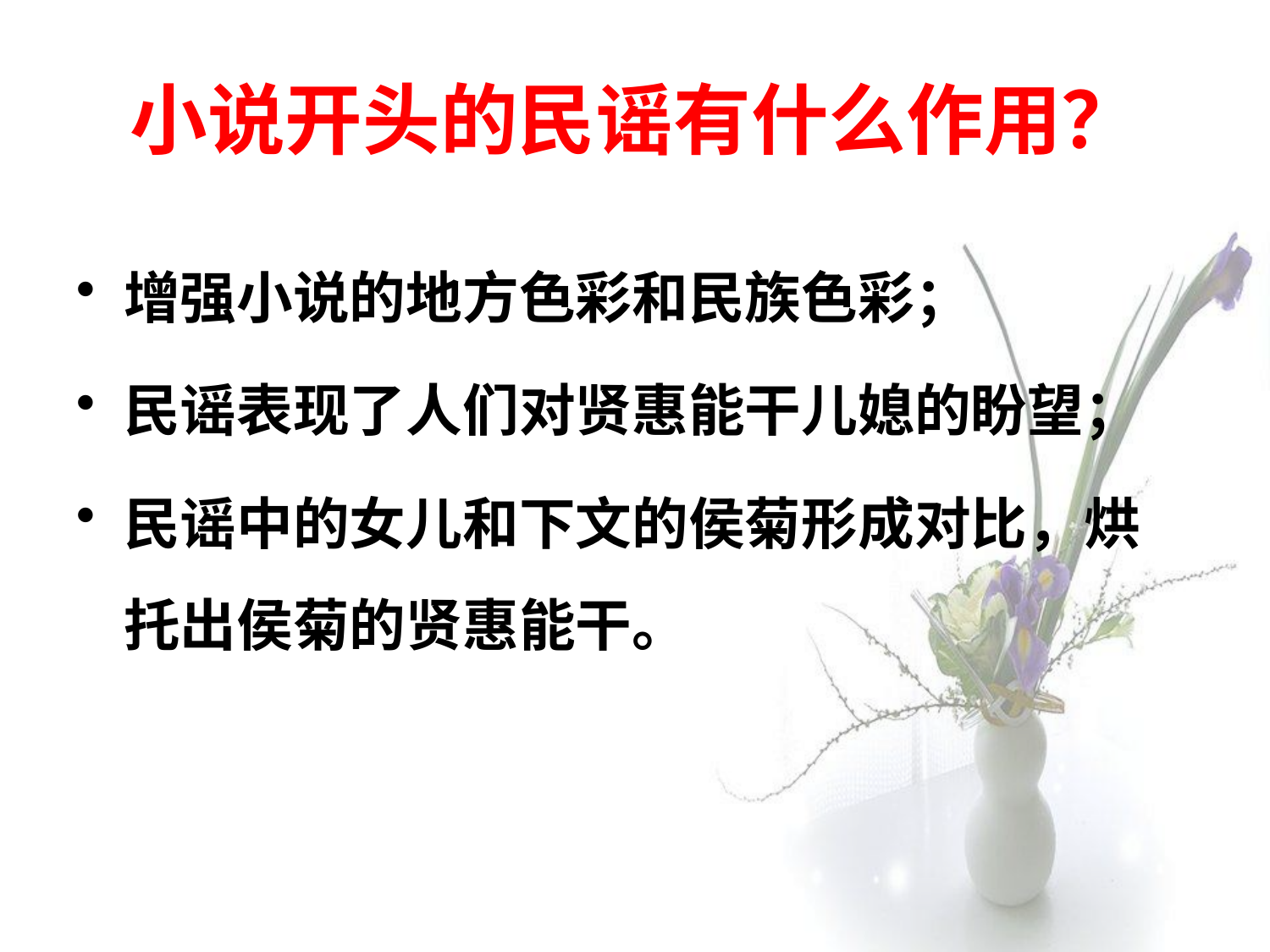

# 小说开头的民谣有什么作用？
增强小说的地方色彩和民族色彩；
民谣表现了人们对贤惠能干儿媳的盼望；
民谣中的女儿和下文的侯菊形成对比，烘托出侯菊的贤惠能干。